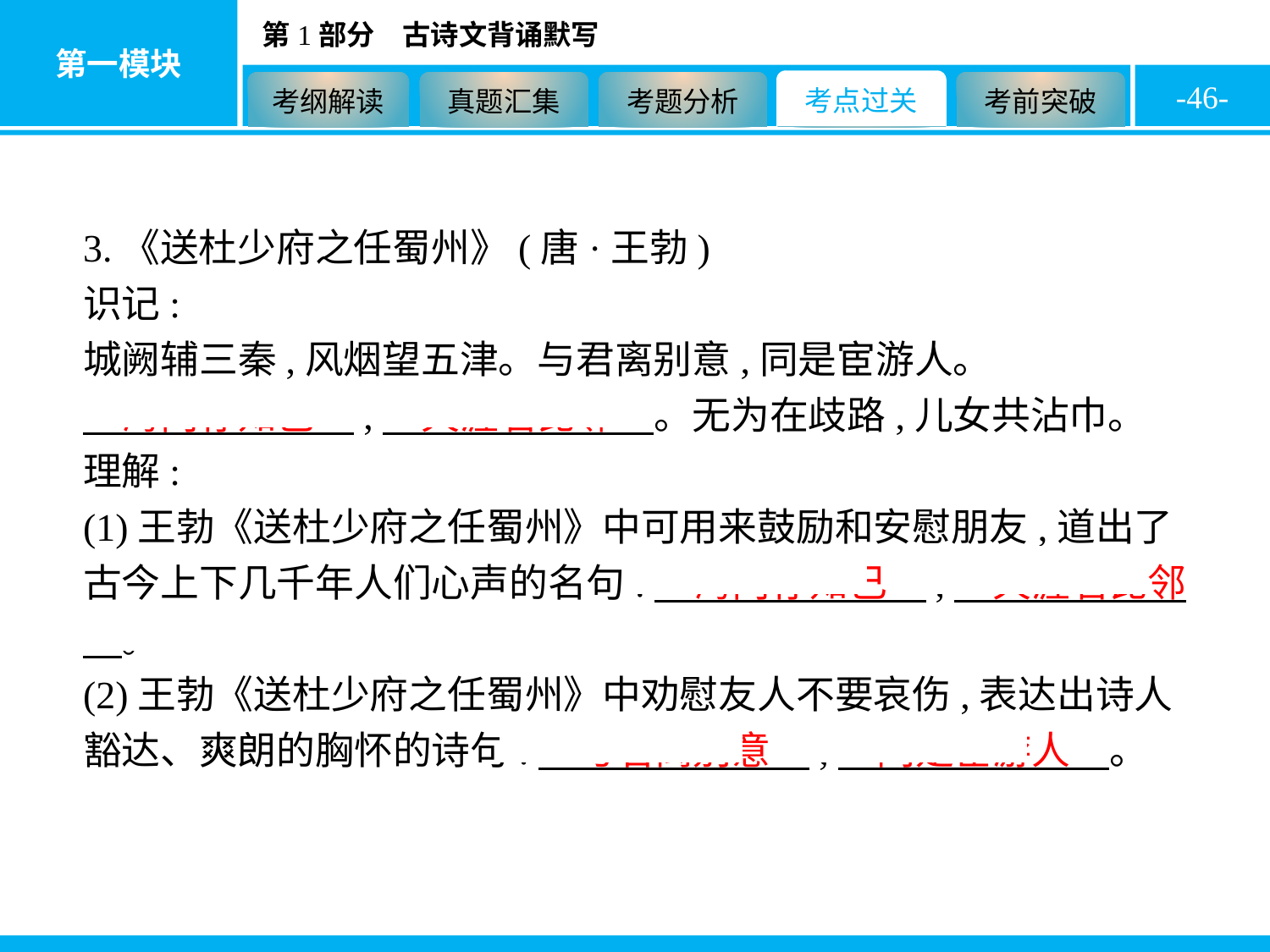

-46-
3.《送杜少府之任蜀州》(唐·王勃)
识记:
城阙辅三秦,风烟望五津。与君离别意,同是宦游人。
　海内存知己　,　天涯若比邻　。无为在歧路,儿女共沾巾。
理解:
(1)王勃《送杜少府之任蜀州》中可用来鼓励和安慰朋友,道出了古今上下几千年人们心声的名句:　海内存知己　,　天涯若比邻　。
(2)王勃《送杜少府之任蜀州》中劝慰友人不要哀伤,表达出诗人豁达、爽朗的胸怀的诗句:　与君离别意　,　同是宦游人　。